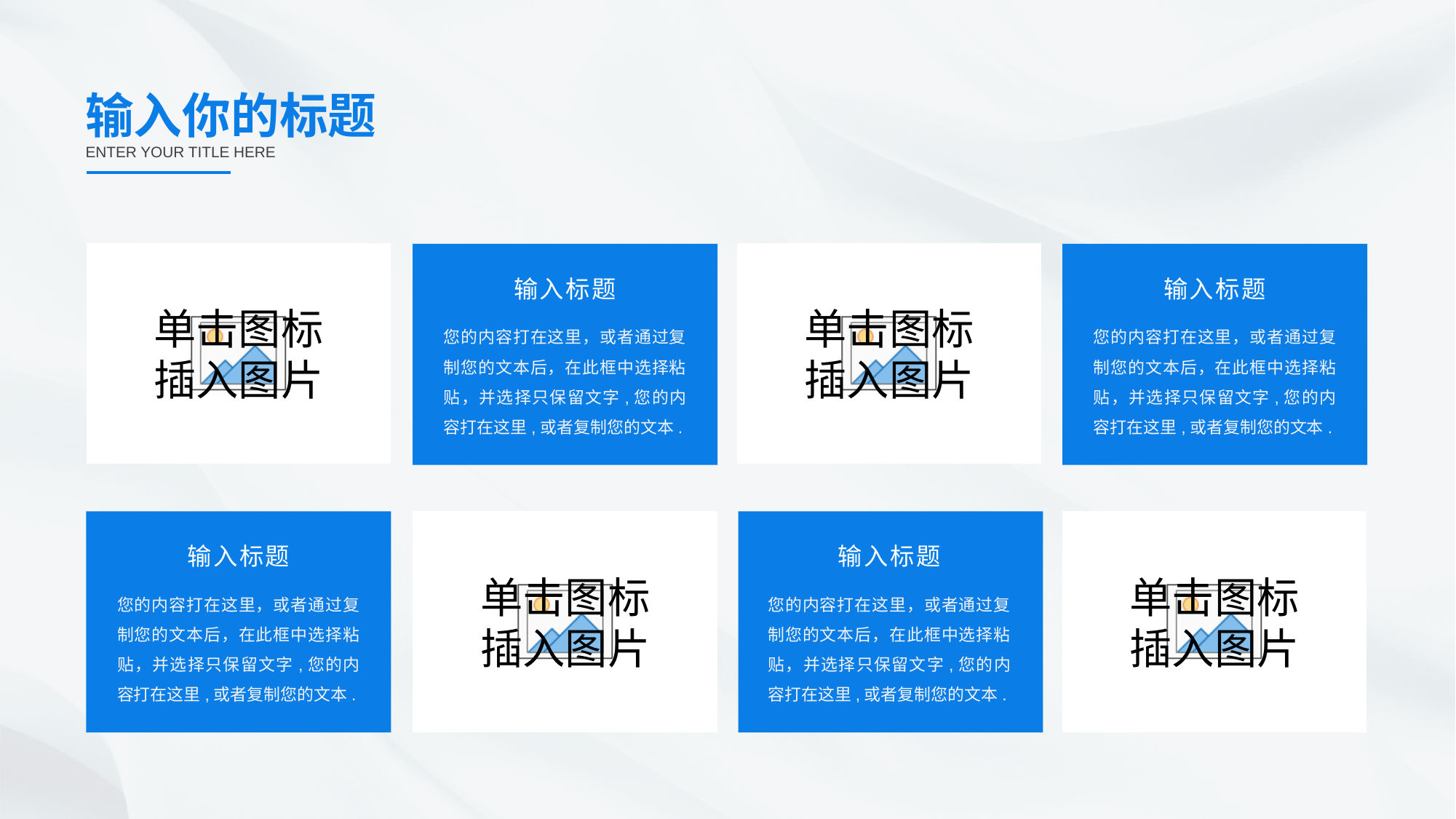

输入你的标题
ENTER YOUR TITLE HERE

输入标题
输入标题
您的内容打在这里，或者通过复制您的文本后，在此框中选择粘贴，并选择只保留文字,您的内容打在这里,或者复制您的文本.
您的内容打在这里，或者通过复制您的文本后，在此框中选择粘贴，并选择只保留文字,您的内容打在这里,或者复制您的文本.

输入标题
输入标题
您的内容打在这里，或者通过复制您的文本后，在此框中选择粘贴，并选择只保留文字,您的内容打在这里,或者复制您的文本.
您的内容打在这里，或者通过复制您的文本后，在此框中选择粘贴，并选择只保留文字,您的内容打在这里,或者复制您的文本.